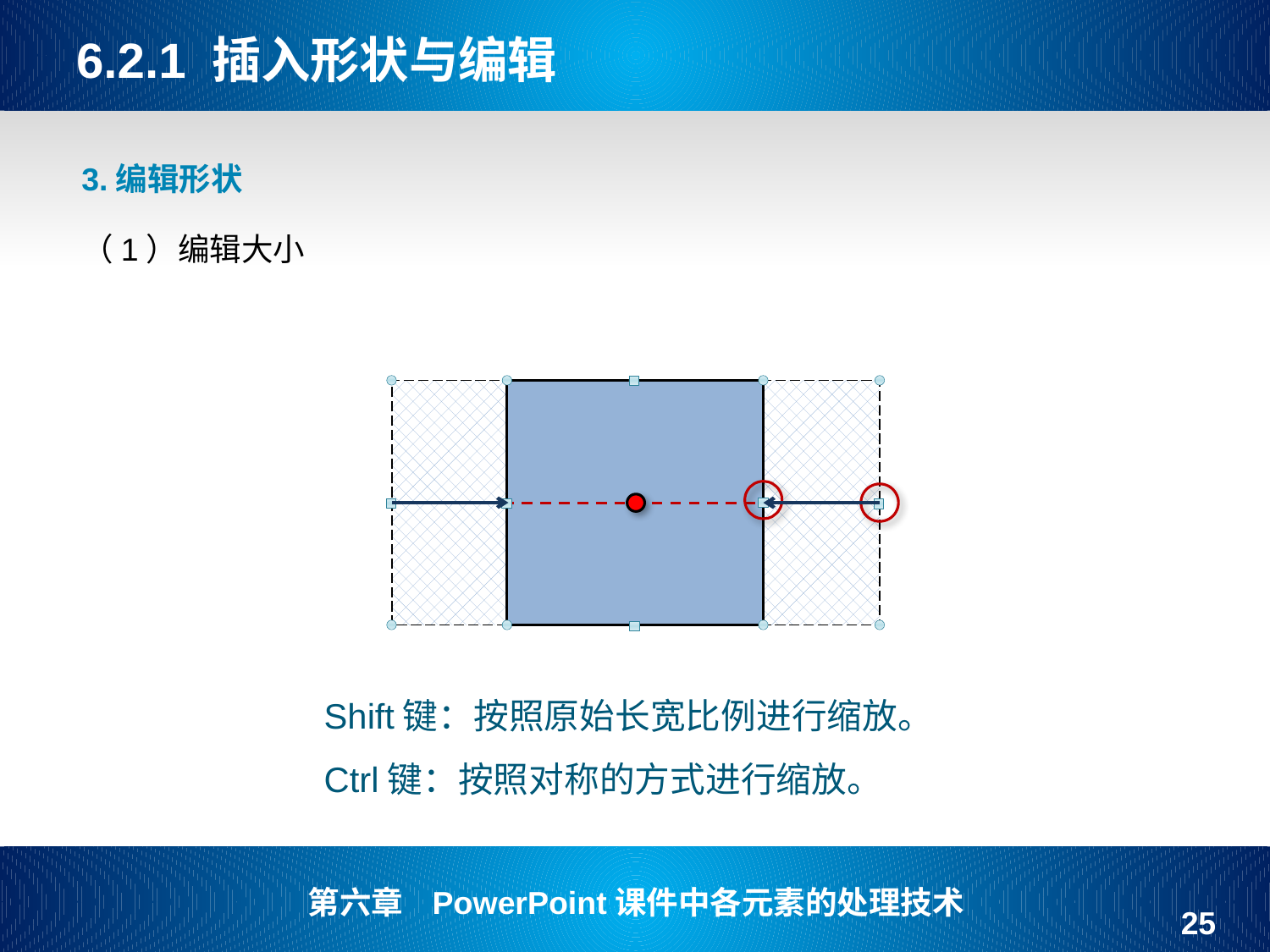

# 6.2.1 插入形状与编辑
3.编辑形状
（1）编辑大小

Shift键：按照原始长宽比例进行缩放。
Ctrl键：按照对称的方式进行缩放。
25